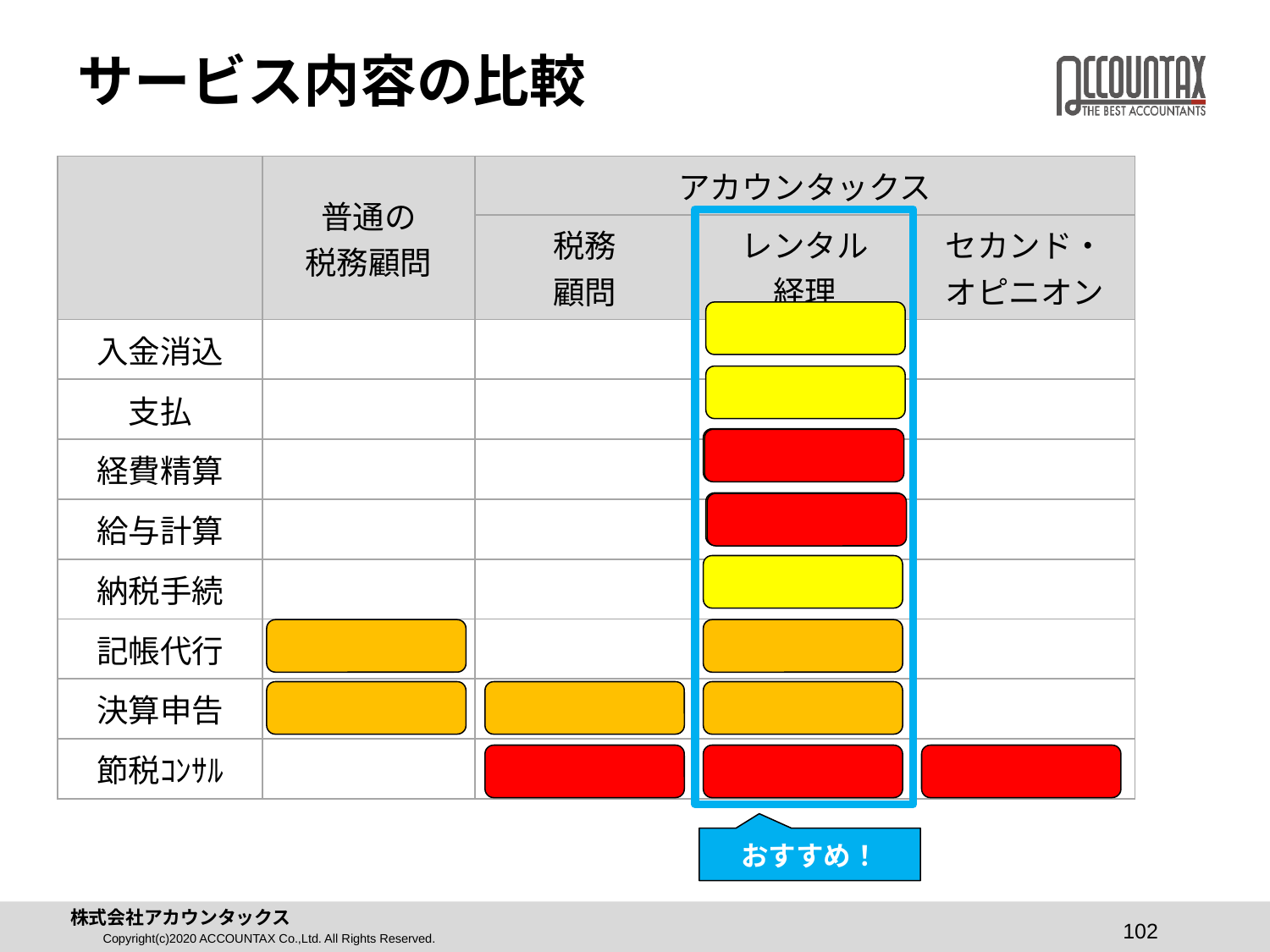

# サービス内容の比較
|  | 普通の 税務顧問 | アカウンタックス |  |  |
| --- | --- | --- | --- | --- |
|  | 普通の 税務顧問 | 税務 顧問 | レンタル 経理 | セカンド・ オピニオン |
| 入金消込 |  |  |  |  |
| 支払 |  |  |  |  |
| 経費精算 |  |  |  |  |
| 給与計算 |  |  |  |  |
| 納税手続 |  |  |  |  |
| 記帳代行 |  |  |  |  |
| 決算申告 |  |  |  |  |
| 節税ｺﾝｻﾙ |  |  |  |  |

おすすめ！
102